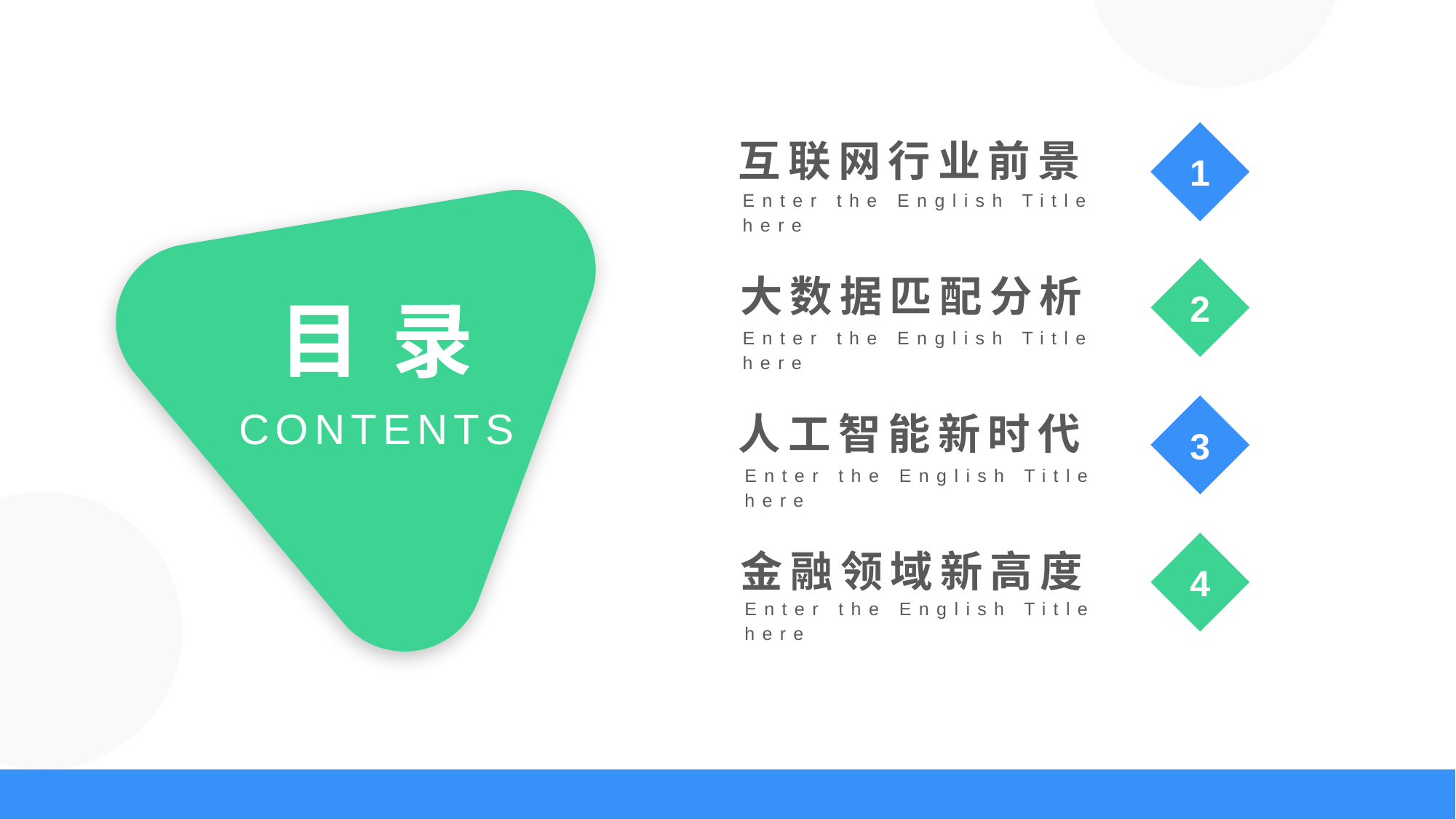

1
互联网行业前景
Enter the English Title here

2
大数据匹配分析
Enter the English Title here
目 录
CONTENTS
3
人工智能新时代
Enter the English Title here

4
金融领域新高度
Enter the English Title here